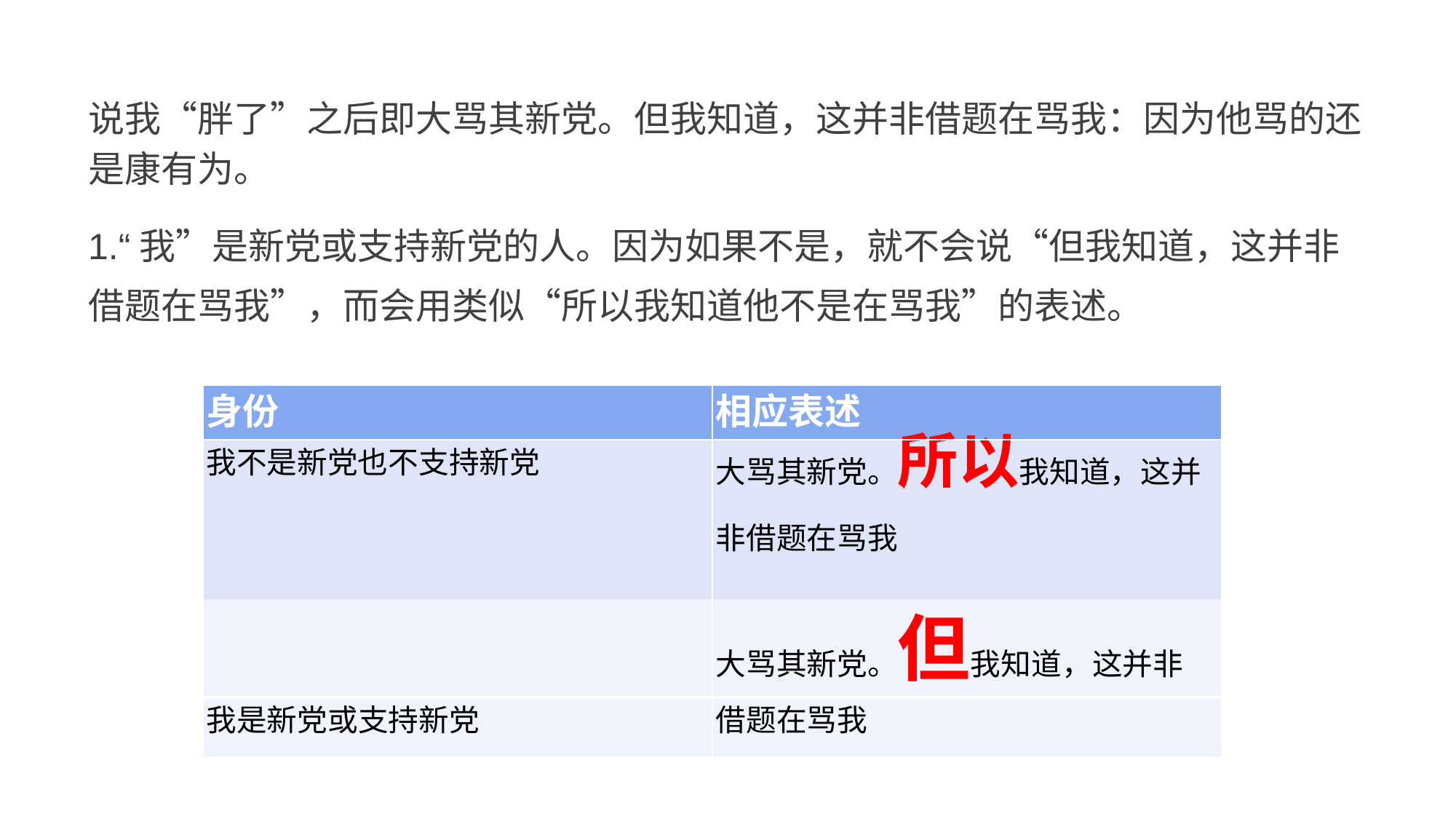

说我“胖了”之后即大骂其新党。但我知道，这并非借题在骂我：因为他骂的还 是康有为。
1.“我”是新党或支持新党的人。因为如果不是，就不会说“但我知道，这并非 借题在骂我”，而会用类似“所以我知道他不是在骂我”的表述。
| 身份 | 相应表述 |
| --- | --- |
| 我不是新党也不支持新党 | 大骂其新党。所以我知道，这并 非借题在骂我 大骂其新党。但我知道，这并非 |
| 我是新党或支持新党 | 借题在骂我 |